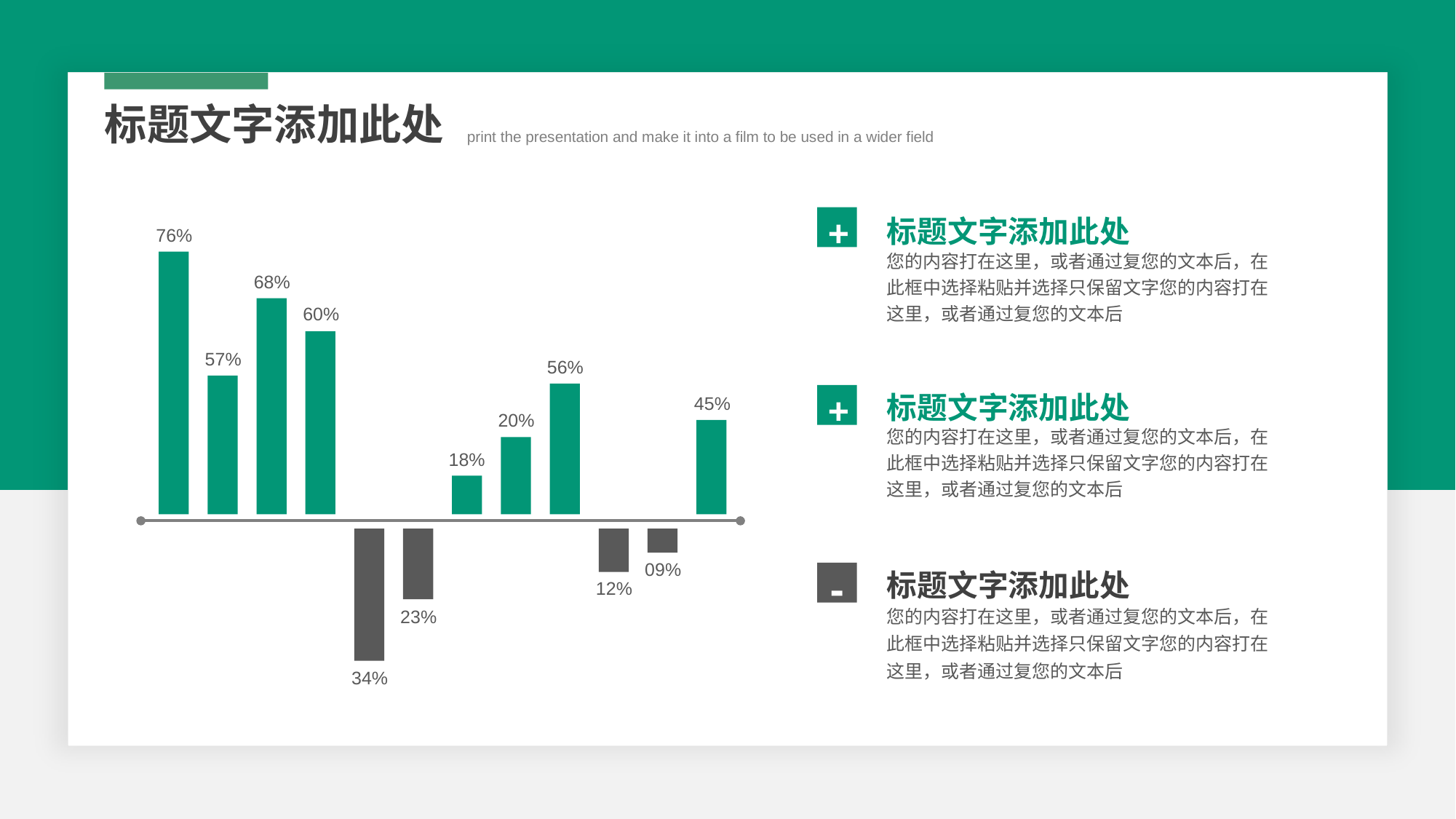

标题文字添加此处
print the presentation and make it into a film to be used in a wider field
标题文字添加此处
您的内容打在这里，或者通过复您的文本后，在此框中选择粘贴并选择只保留文字您的内容打在这里，或者通过复您的文本后
+
76%

68%

60%

57%

56%

标题文字添加此处
您的内容打在这里，或者通过复您的文本后，在此框中选择粘贴并选择只保留文字您的内容打在这里，或者通过复您的文本后
+
45%

20%

18%

09%

34%

23%

12%
标题文字添加此处
您的内容打在这里，或者通过复您的文本后，在此框中选择粘贴并选择只保留文字您的内容打在这里，或者通过复您的文本后
-